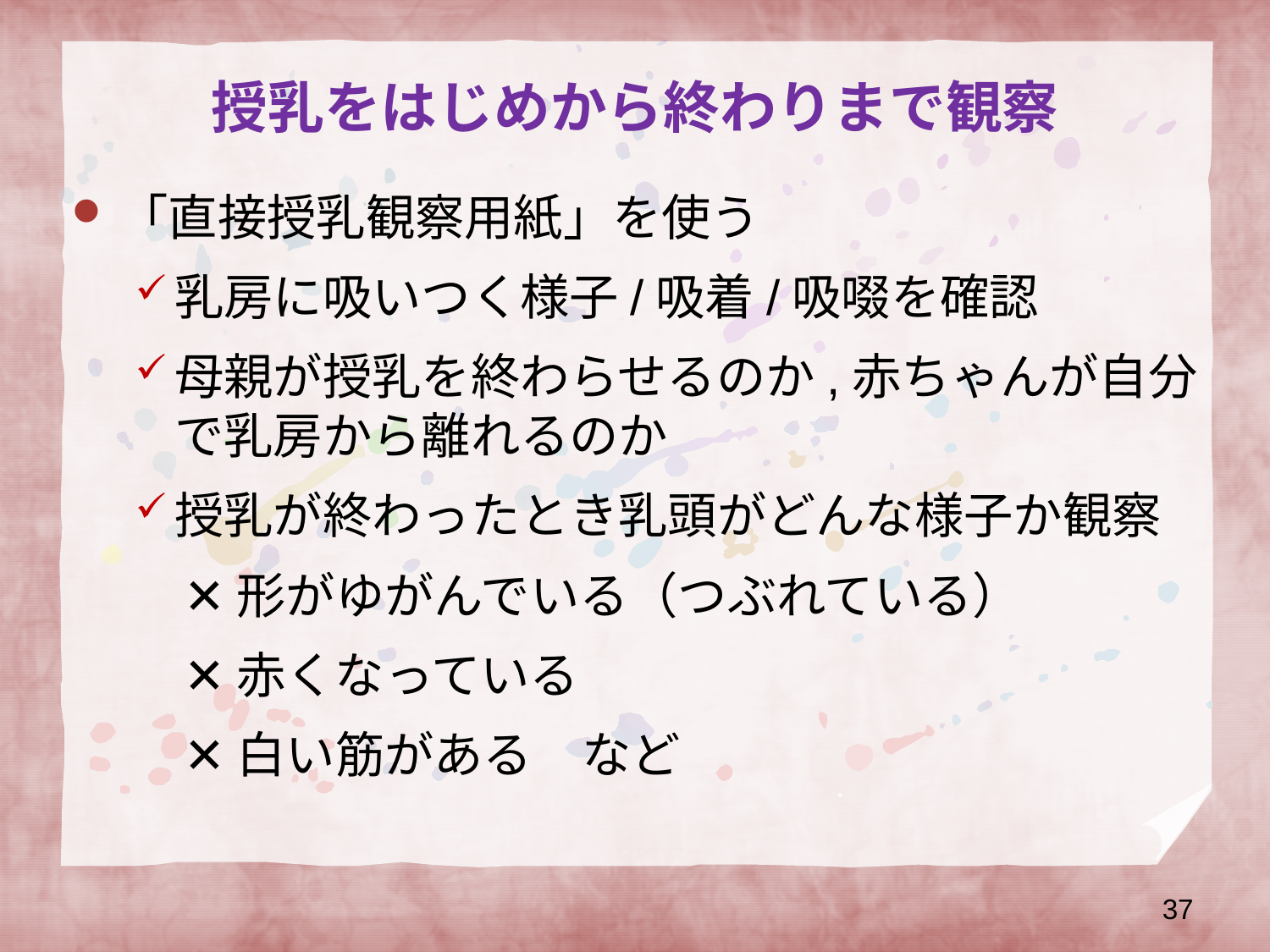

# 授乳をはじめから終わりまで観察
「直接授乳観察用紙」を使う
乳房に吸いつく様子/吸着/吸啜を確認
母親が授乳を終わらせるのか,赤ちゃんが自分で乳房から離れるのか
授乳が終わったとき乳頭がどんな様子か観察
　✕ 形がゆがんでいる（つぶれている）
　✕ 赤くなっている
　✕ 白い筋がある　など
37